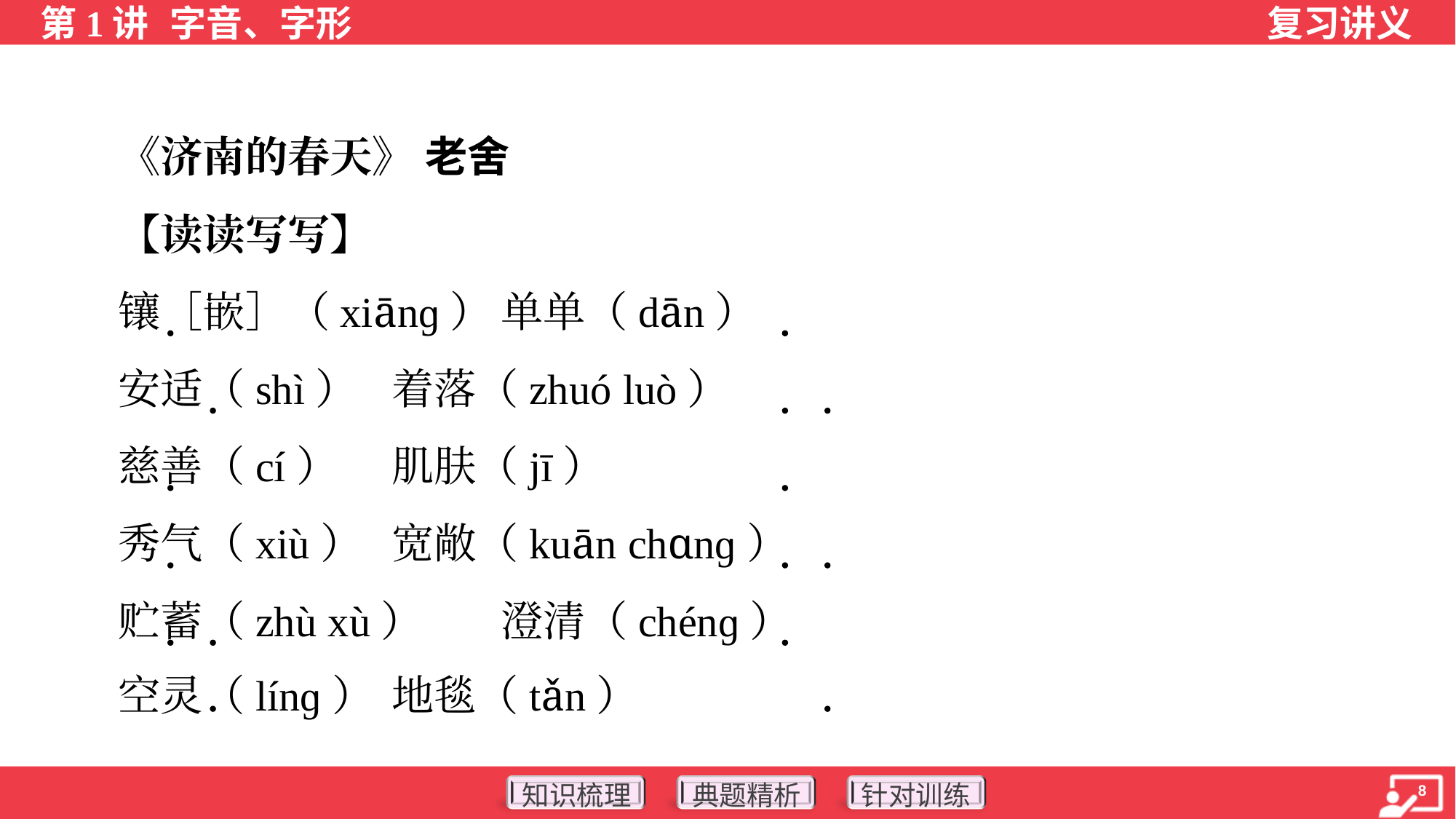

《济南的春天》 老舍
    【读读写写】
    镶［嵌］（xiānɡ）	单单（dān）
    安适（shì）	着落（zhuó luò）
    慈善（cí）	肌肤（jī）
    秀气（xiù）	宽敞（kuān chɑnɡ）
    贮蓄（zhù xù）	澄清（chénɡ）
    空灵（línɡ）	地毯（tǎn）